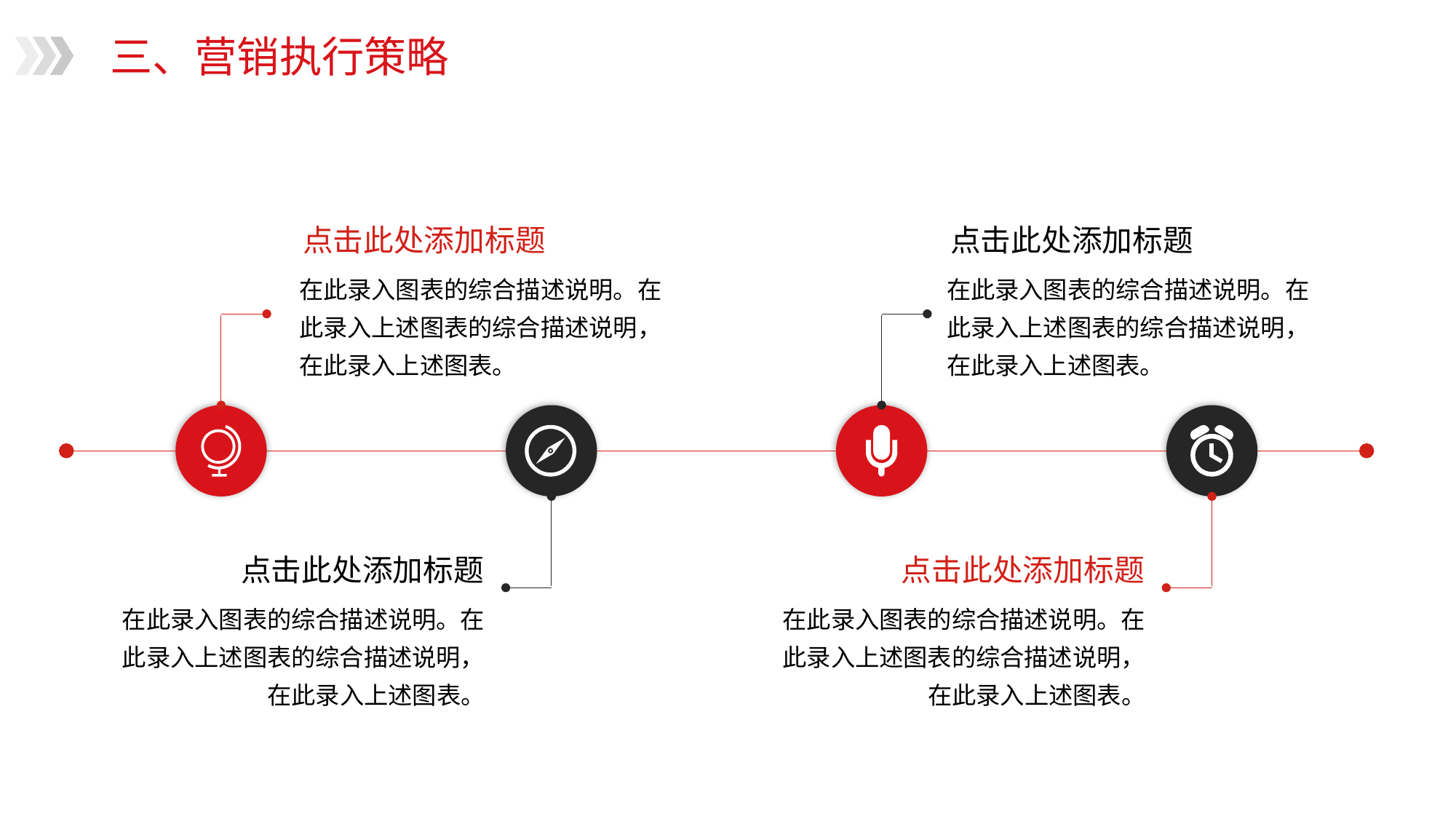

三、营销执行策略

点击此处添加标题
在此录入图表的综合描述说明。在此录入上述图表的综合描述说明，在此录入上述图表。
点击此处添加标题
在此录入图表的综合描述说明。在此录入上述图表的综合描述说明，在此录入上述图表。

点击此处添加标题
在此录入图表的综合描述说明。在此录入上述图表的综合描述说明，在此录入上述图表。
点击此处添加标题
在此录入图表的综合描述说明。在此录入上述图表的综合描述说明，在此录入上述图表。